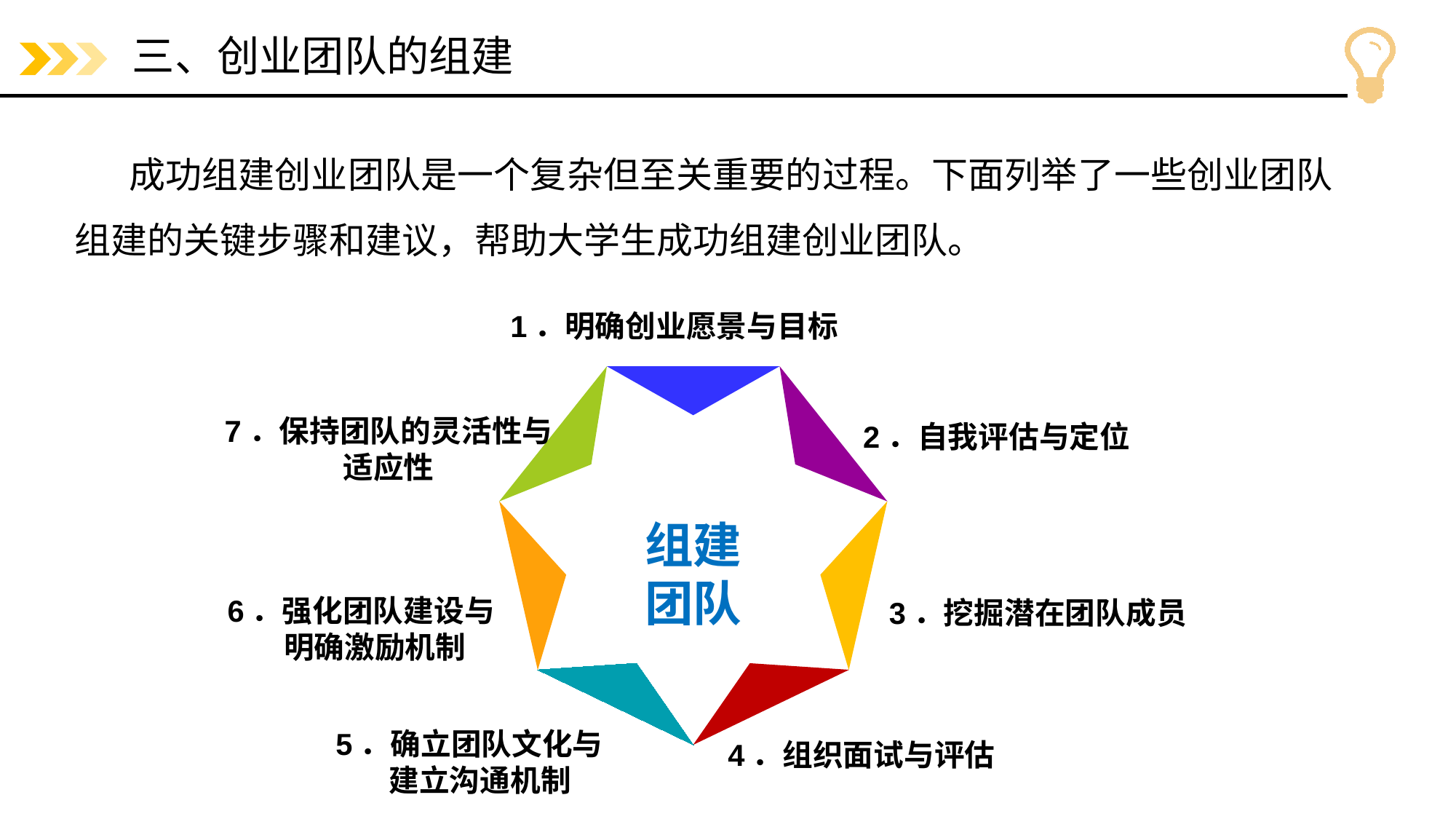

9
# 三、创业团队的组建
成功组建创业团队是一个复杂但至关重要的过程。下面列举了一些创业团队组建的关键步骤和建议，帮助大学生成功组建创业团队。
1．明确创业愿景与目标

组建
团队

7．保持团队的灵活性与
适应性
2．自我评估与定位
6．强化团队建设与
   明确激励机制
3．挖掘潜在团队成员
5．确立团队文化与
  建立沟通机制
4．组织面试与评估